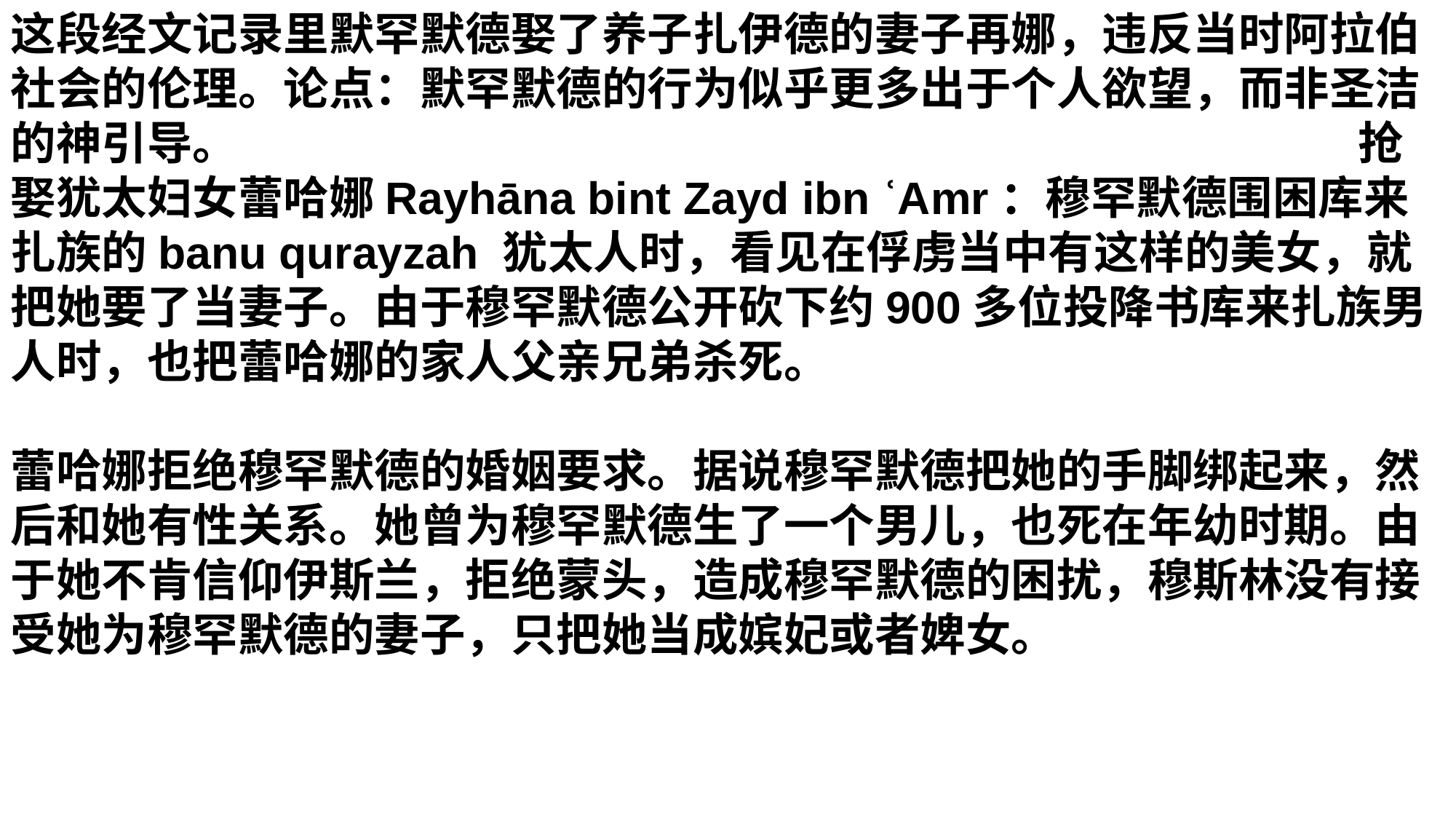

这段经文记录里默罕默德娶了养子扎伊德的妻子再娜，违反当时阿拉伯社会的伦理。论点：默罕默德的行为似乎更多出于个人欲望，而非圣洁的神引导。                                                                                                            抢娶犹太妇女蕾哈娜Rayhāna bint Zayd ibn ʿAmr：穆罕默德围困库来扎族的banu qurayzah 犹太人时，看见在俘虏当中有这样的美女，就把她要了当妻子。由于穆罕默德公开砍下约900多位投降书库来扎族男人时，也把蕾哈娜的家人父亲兄弟杀死。

蕾哈娜拒绝穆罕默德的婚姻要求。据说穆罕默德把她的手脚绑起来，然后和她有性关系。她曾为穆罕默德生了一个男儿，也死在年幼时期。由于她不肯信仰伊斯兰，拒绝蒙头，造成穆罕默德的困扰，穆斯林没有接受她为穆罕默德的妻子，只把她当成嫔妃或者婢女。